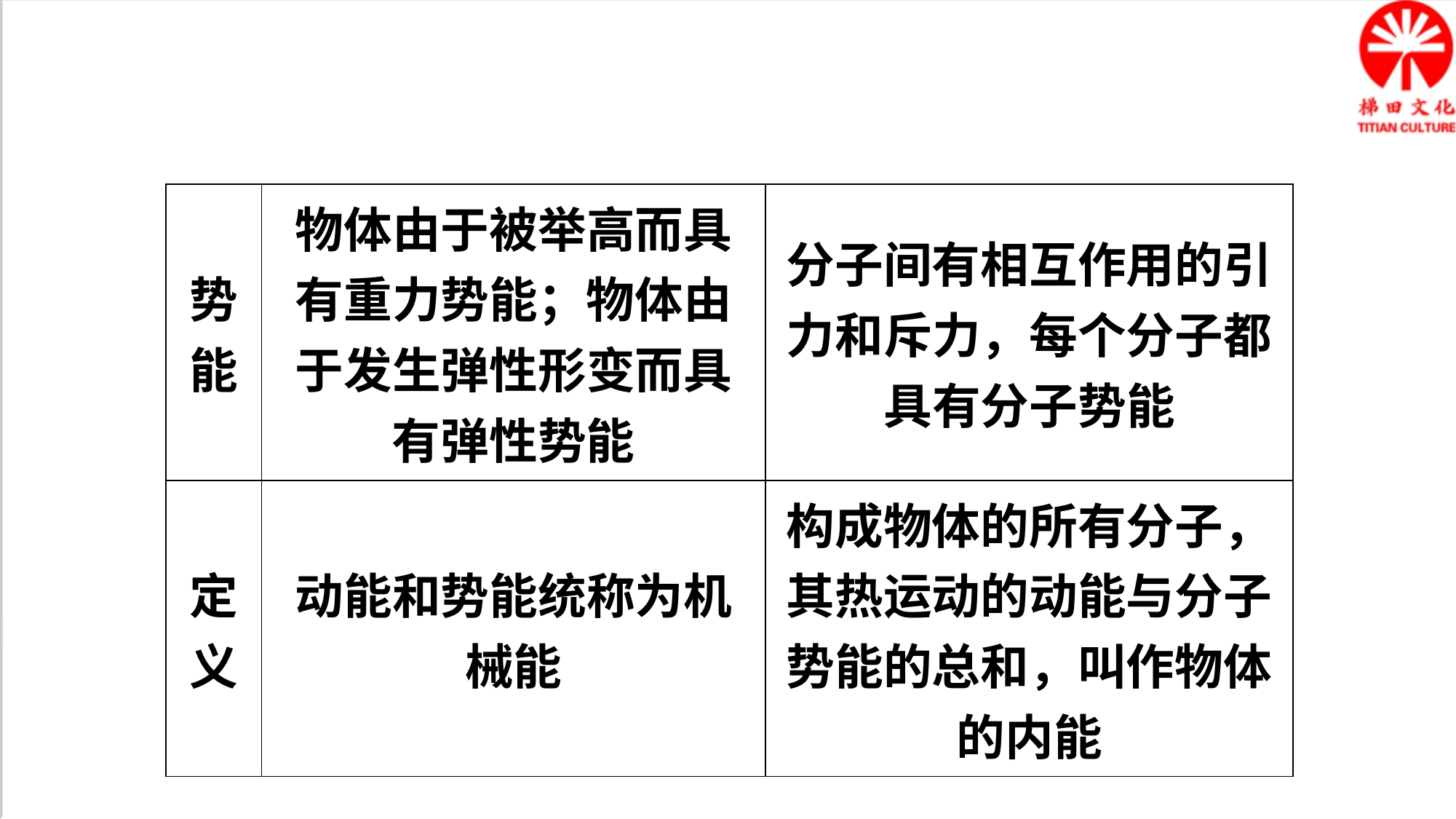

| 势能 | 物体由于被举高而具有重力势能；物体由于发生弹性形变而具有弹性势能 | 分子间有相互作用的引力和斥力，每个分子都具有分子势能 |
| --- | --- | --- |
| 定义 | 动能和势能统称为机械能 | 构成物体的所有分子，其热运动的动能与分子势能的总和，叫作物体的内能 |